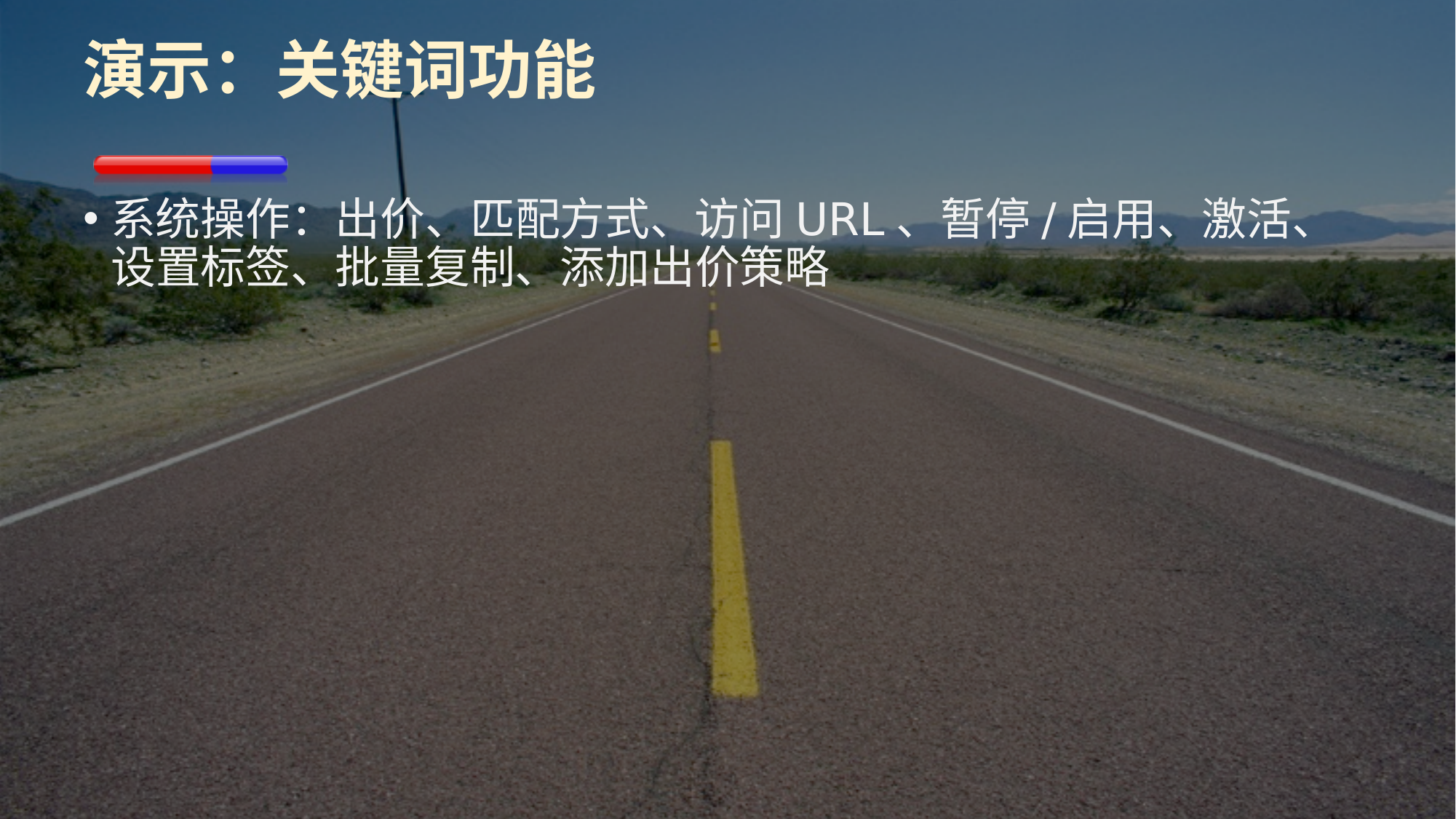

# 演示：关键词功能
系统操作：出价、匹配方式、访问URL、暂停/启用、激活、设置标签、批量复制、添加出价策略